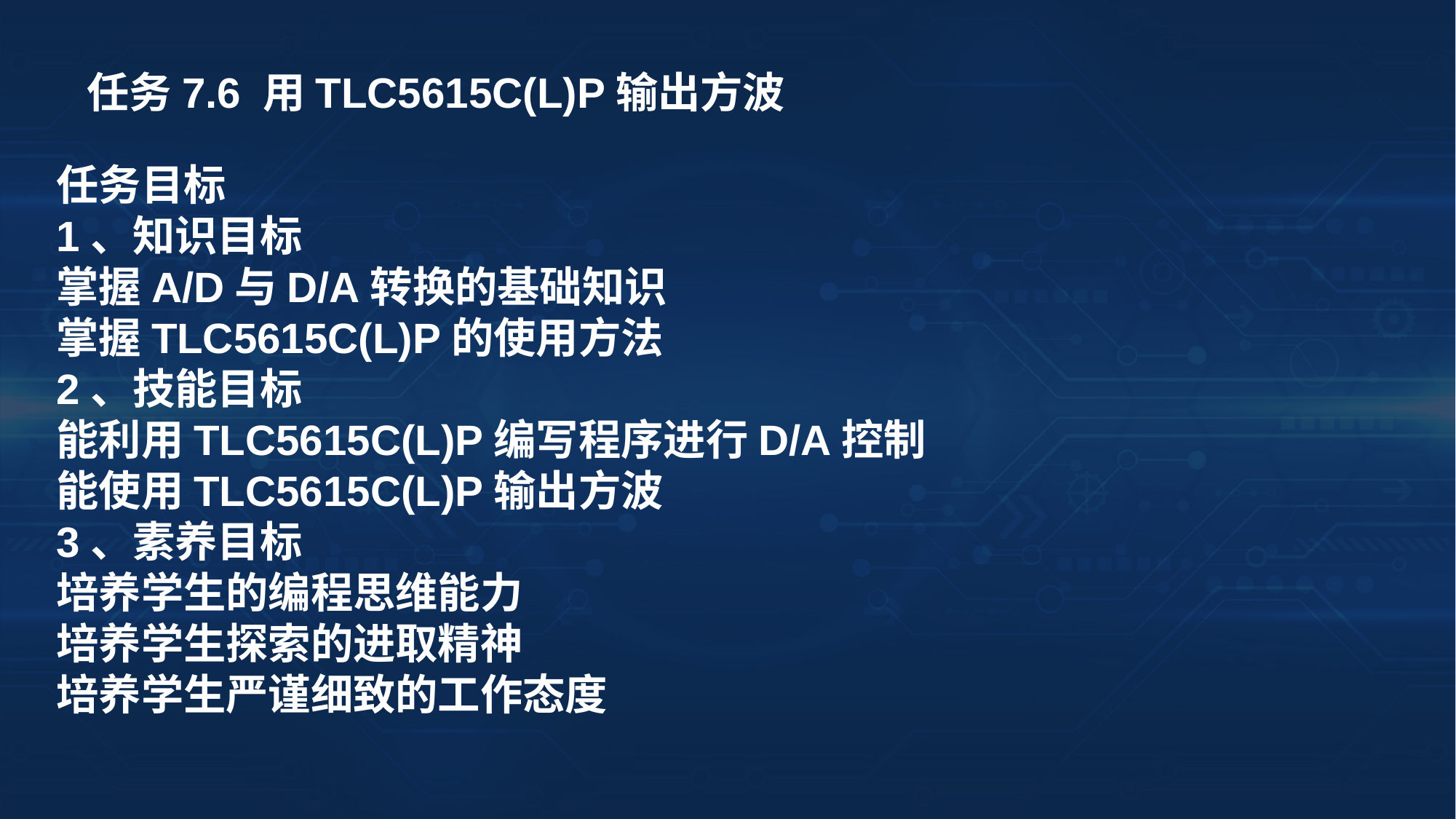

任务7.6 用TLC5615C(L)P输出方波
任务目标
1、知识目标
掌握A/D与D/A转换的基础知识
掌握TLC5615C(L)P的使用方法
2、技能目标
能利用TLC5615C(L)P编写程序进行D/A控制
能使用TLC5615C(L)P输出方波
3、素养目标
培养学生的编程思维能力
培养学生探索的进取精神
培养学生严谨细致的工作态度